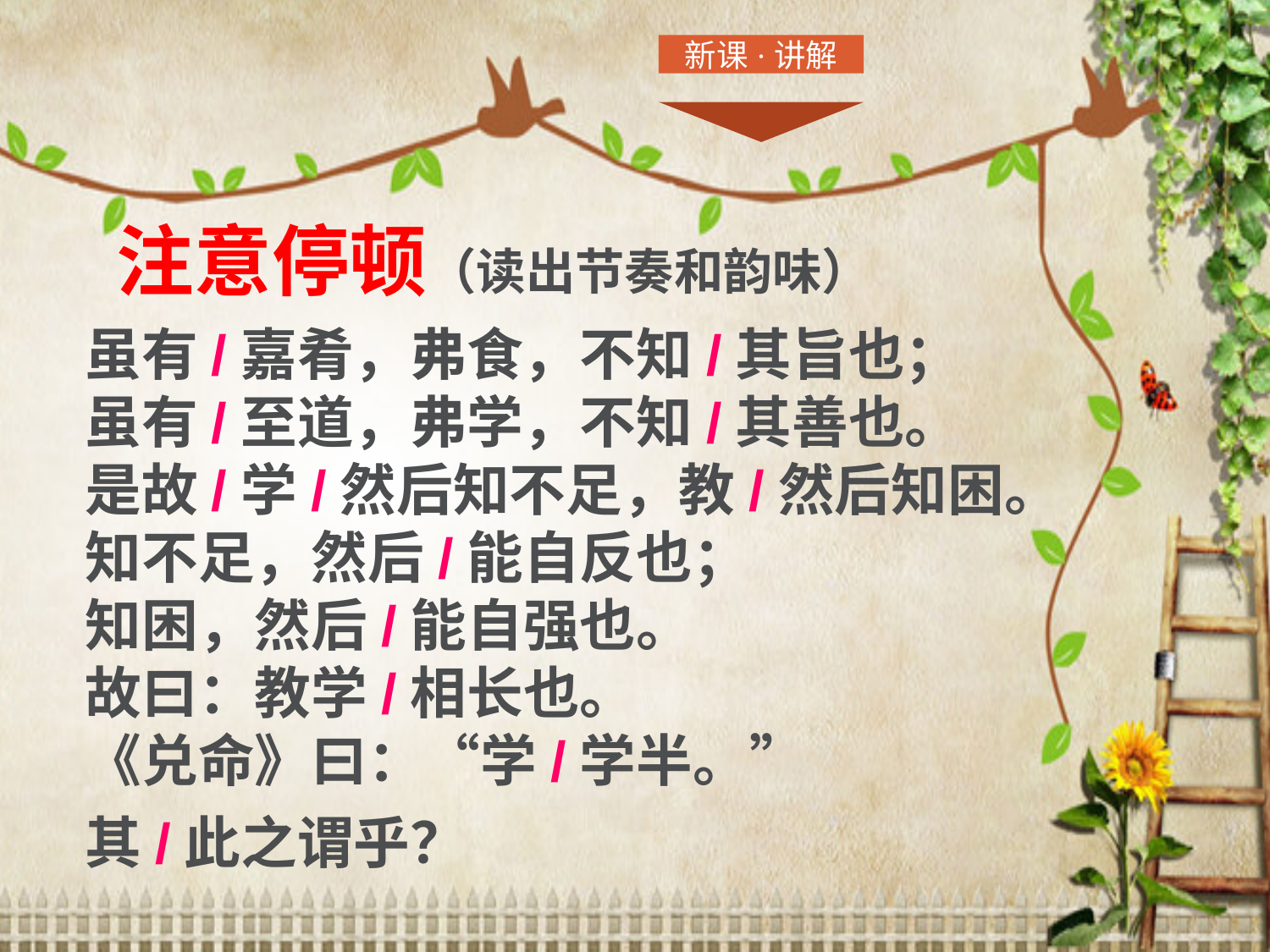

新课·讲解

注意停顿（读出节奏和韵味）
虽有/嘉肴，弗食，不知/其旨也；
虽有/至道，弗学，不知/其善也。
是故/学/然后知不足，教/然后知困。
知不足，然后/能自反也；
知困，然后/能自强也。
故曰：教学/相长也。
《兑命》曰：“学/学半。”
其/此之谓乎？